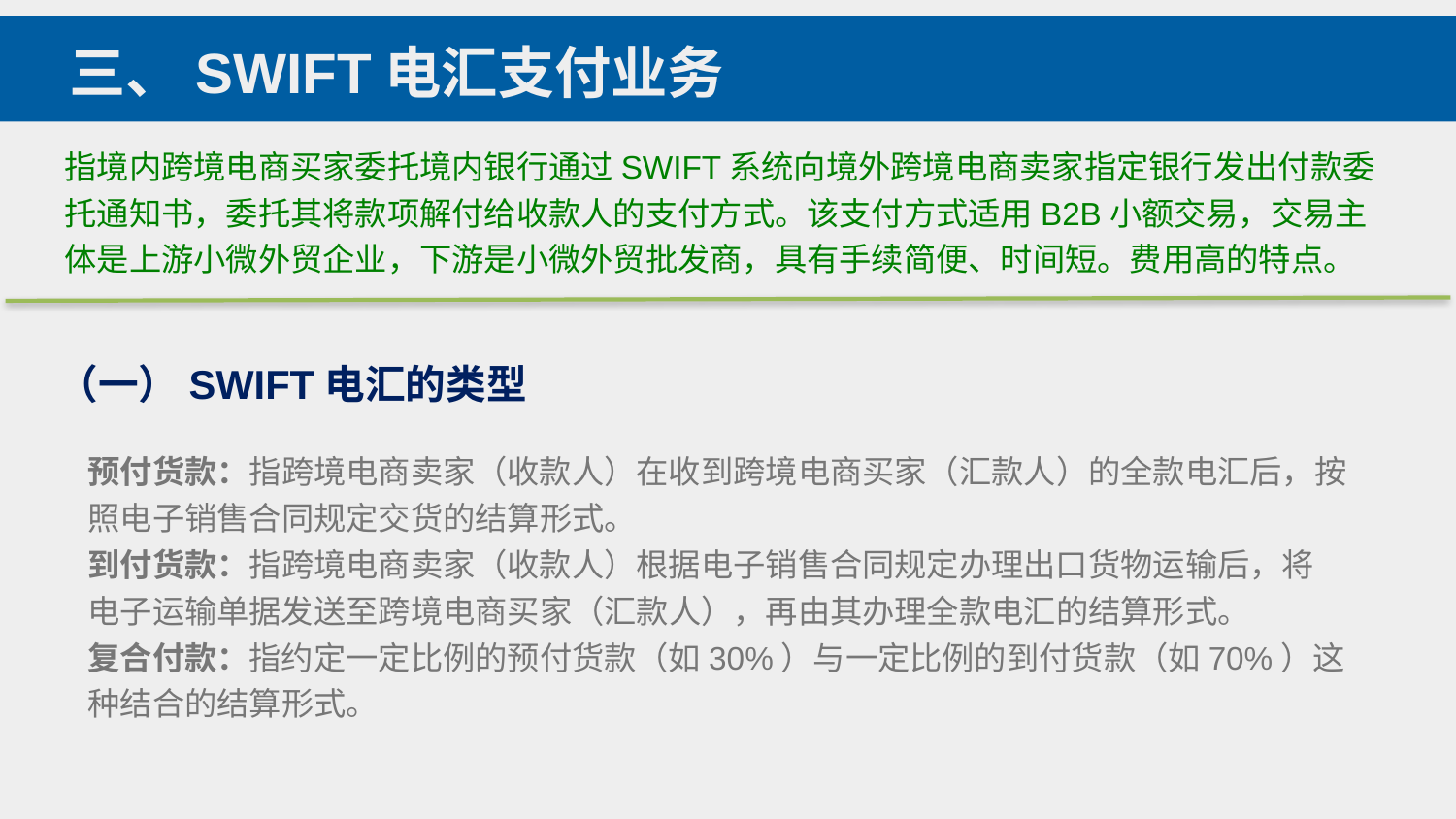

三、SWIFT电汇支付业务
指境内跨境电商买家委托境内银行通过SWIFT系统向境外跨境电商卖家指定银行发出付款委托通知书，委托其将款项解付给收款人的支付方式。该支付方式适用B2B小额交易，交易主体是上游小微外贸企业，下游是小微外贸批发商，具有手续简便、时间短。费用高的特点。
（一）SWIFT电汇的类型
预付货款：指跨境电商卖家（收款人）在收到跨境电商买家（汇款人）的全款电汇后，按照电子销售合同规定交货的结算形式。
到付货款：指跨境电商卖家（收款人）根据电子销售合同规定办理出口货物运输后，将
电子运输单据发送至跨境电商买家（汇款人），再由其办理全款电汇的结算形式。
复合付款：指约定一定比例的预付货款（如30%）与一定比例的到付货款（如70%）这种结合的结算形式。